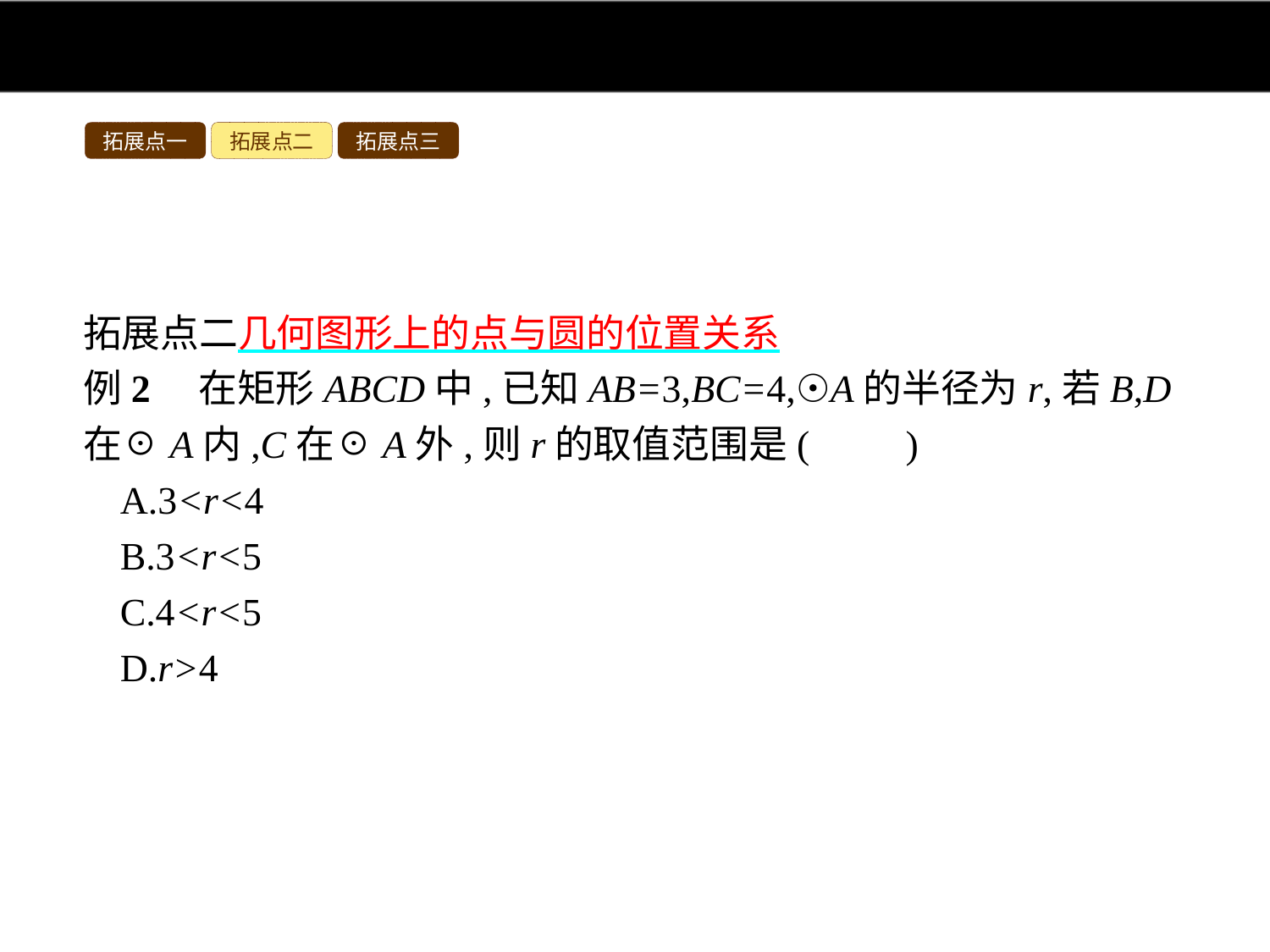

拓展点一
拓展点二
拓展点三
拓展点二几何图形上的点与圆的位置关系
例2　在矩形ABCD中,已知AB=3,BC=4,☉A的半径为r,若B,D在☉A内,C在☉A外,则r的取值范围是(　　)
A.3<r<4
B.3<r<5
C.4<r<5
D.r>4